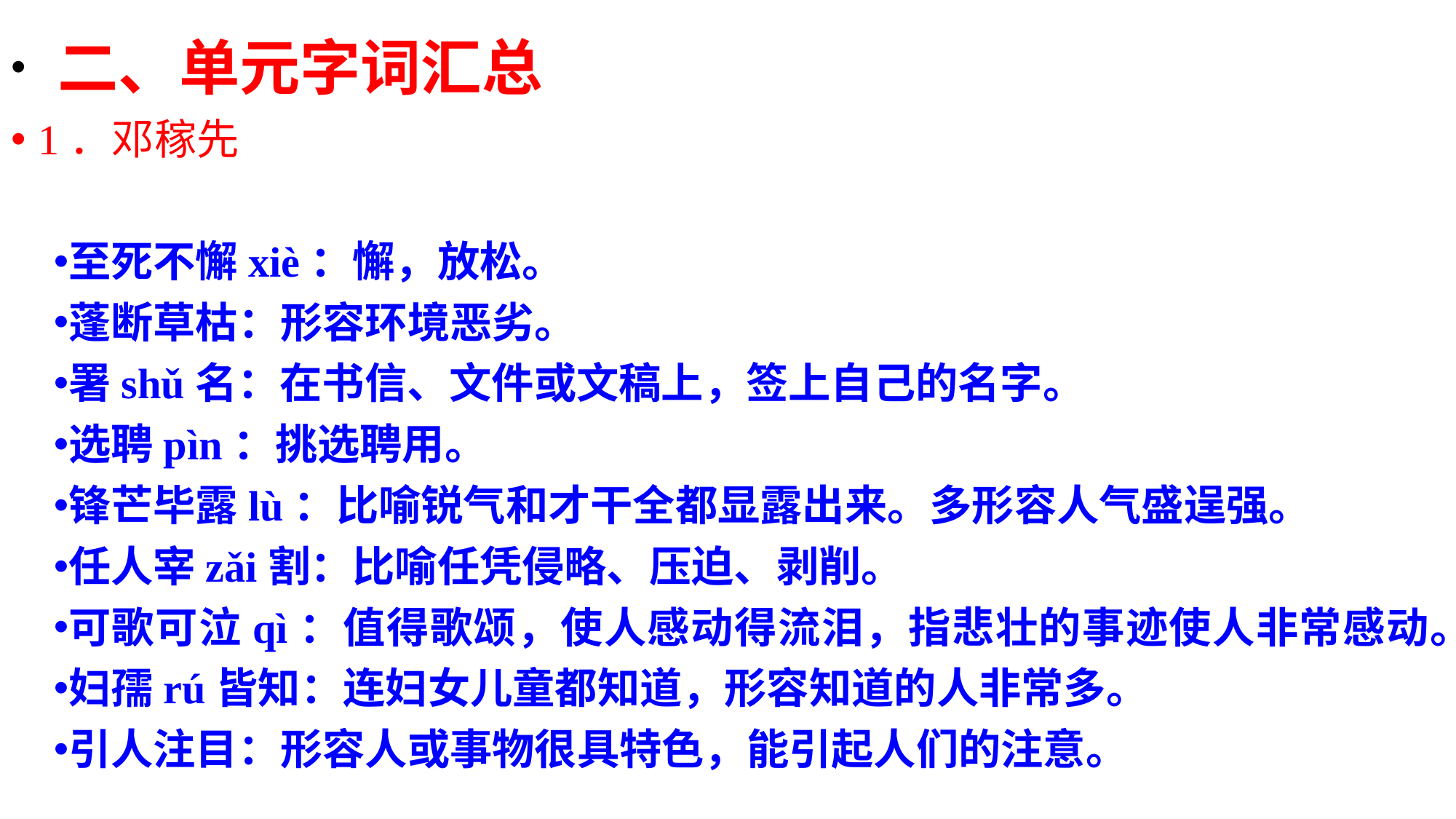

二、单元字词汇总
1．邓稼先

至死不懈xiè：懈，放松。
蓬断草枯：形容环境恶劣。
署shǔ名：在书信、文件或文稿上，签上自己的名字。
选聘pìn：挑选聘用。
锋芒毕露lù：比喻锐气和才干全都显露出来。多形容人气盛逞强。
任人宰zǎi割：比喻任凭侵略、压迫、剥削。
可歌可泣qì：值得歌颂，使人感动得流泪，指悲壮的事迹使人非常感动。
妇孺rú皆知：连妇女儿童都知道，形容知道的人非常多。
引人注目：形容人或事物很具特色，能引起人们的注意。